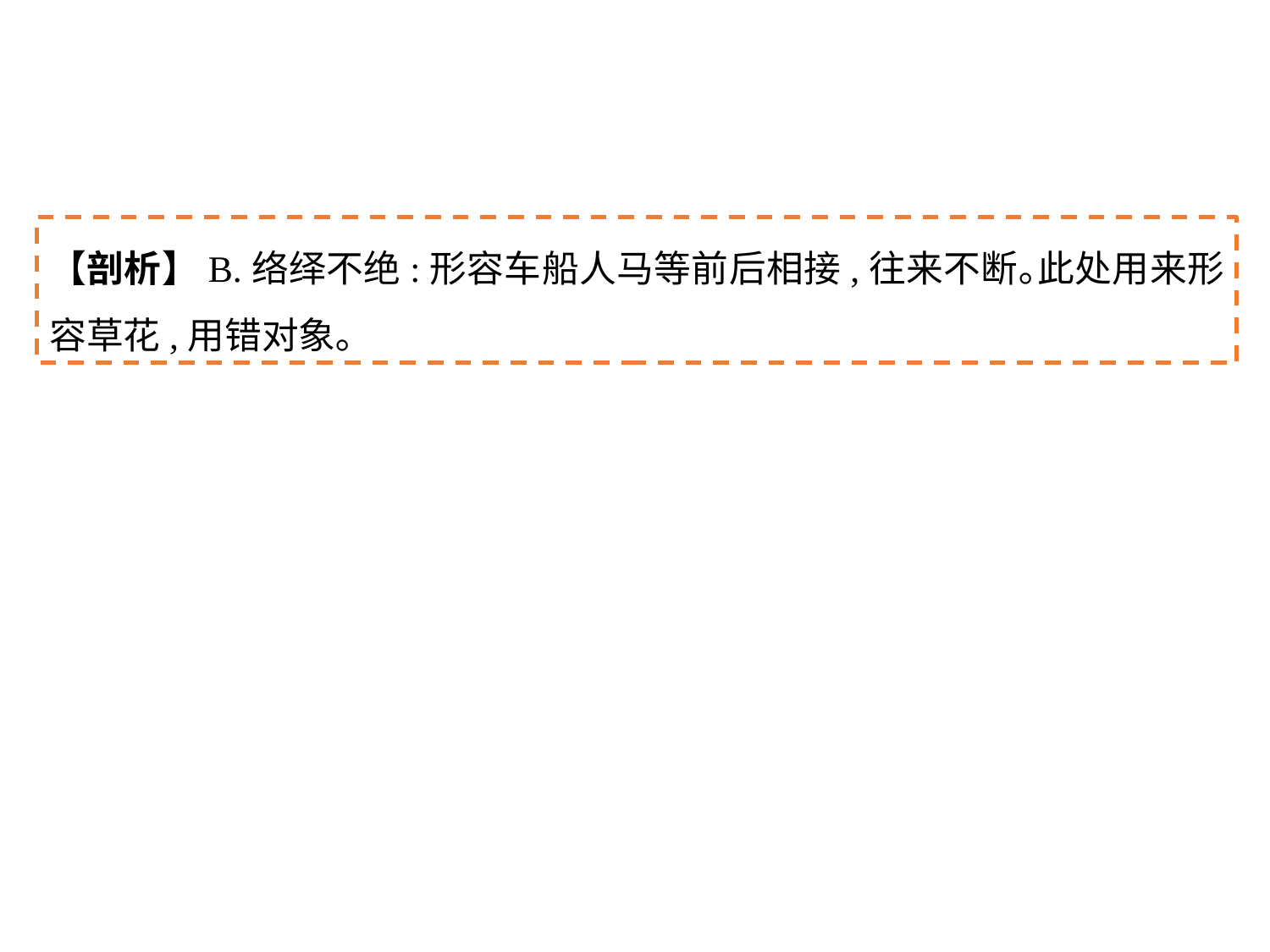

【剖析】B.络绎不绝:形容车船人马等前后相接,往来不断｡此处用来形容草花,用错对象｡